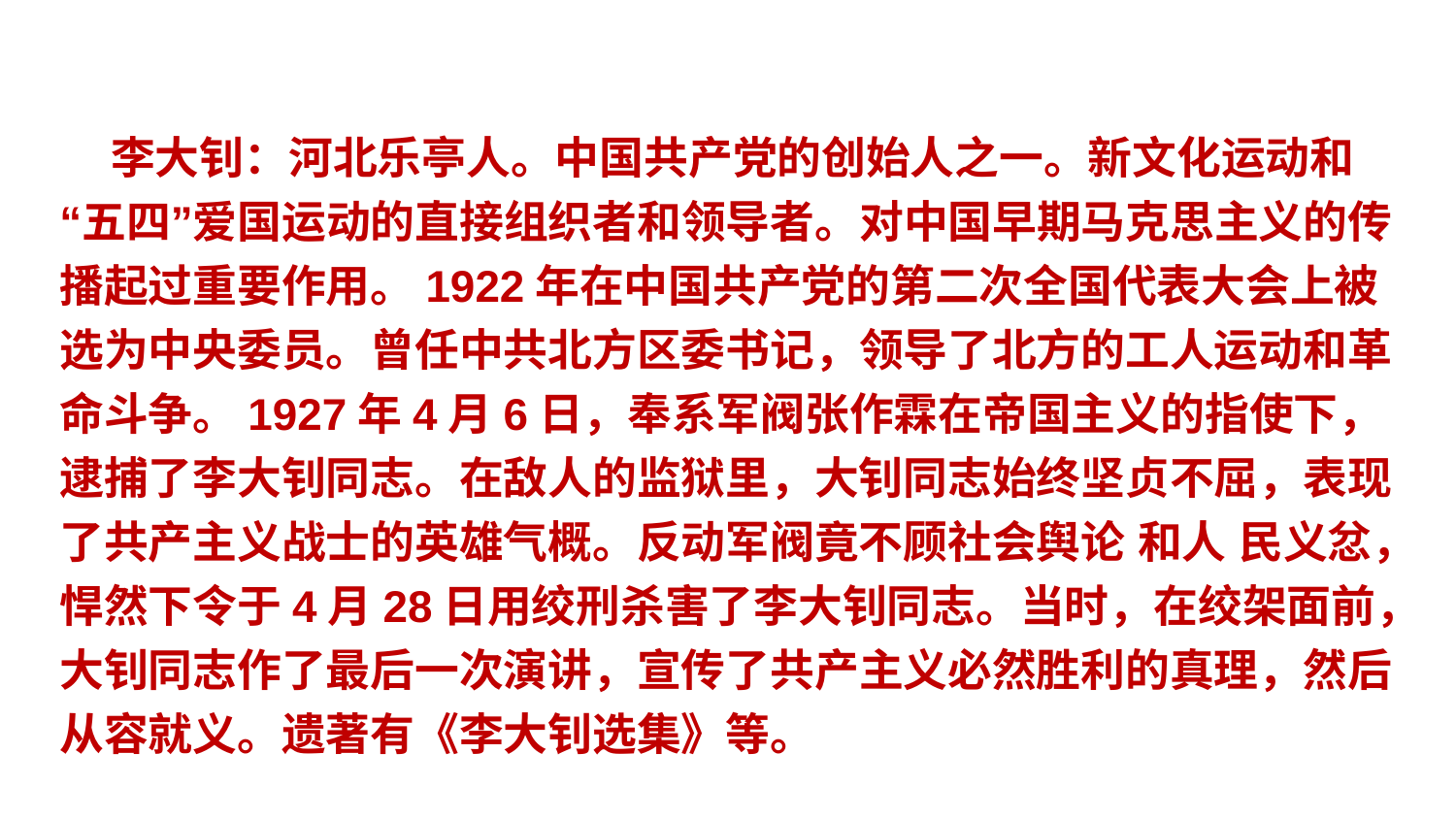

李大钊：河北乐亭人。中国共产党的创始人之一。新文化运动和“五四”爱国运动的直接组织者和领导者。对中国早期马克思主义的传播起过重要作用。1922年在中国共产党的第二次全国代表大会上被选为中央委员。曾任中共北方区委书记，领导了北方的工人运动和革命斗争。1927年4月6日，奉系军阀张作霖在帝国主义的指使下，逮捕了李大钊同志。在敌人的监狱里，大钊同志始终坚贞不屈，表现了共产主义战士的英雄气概。反动军阀竟不顾社会舆论 和人 民义忿，悍然下令于4月28日用绞刑杀害了李大钊同志。当时，在绞架面前，大钊同志作了最后一次演讲，宣传了共产主义必然胜利的真理，然后从容就义。遗著有《李大钊选集》等。